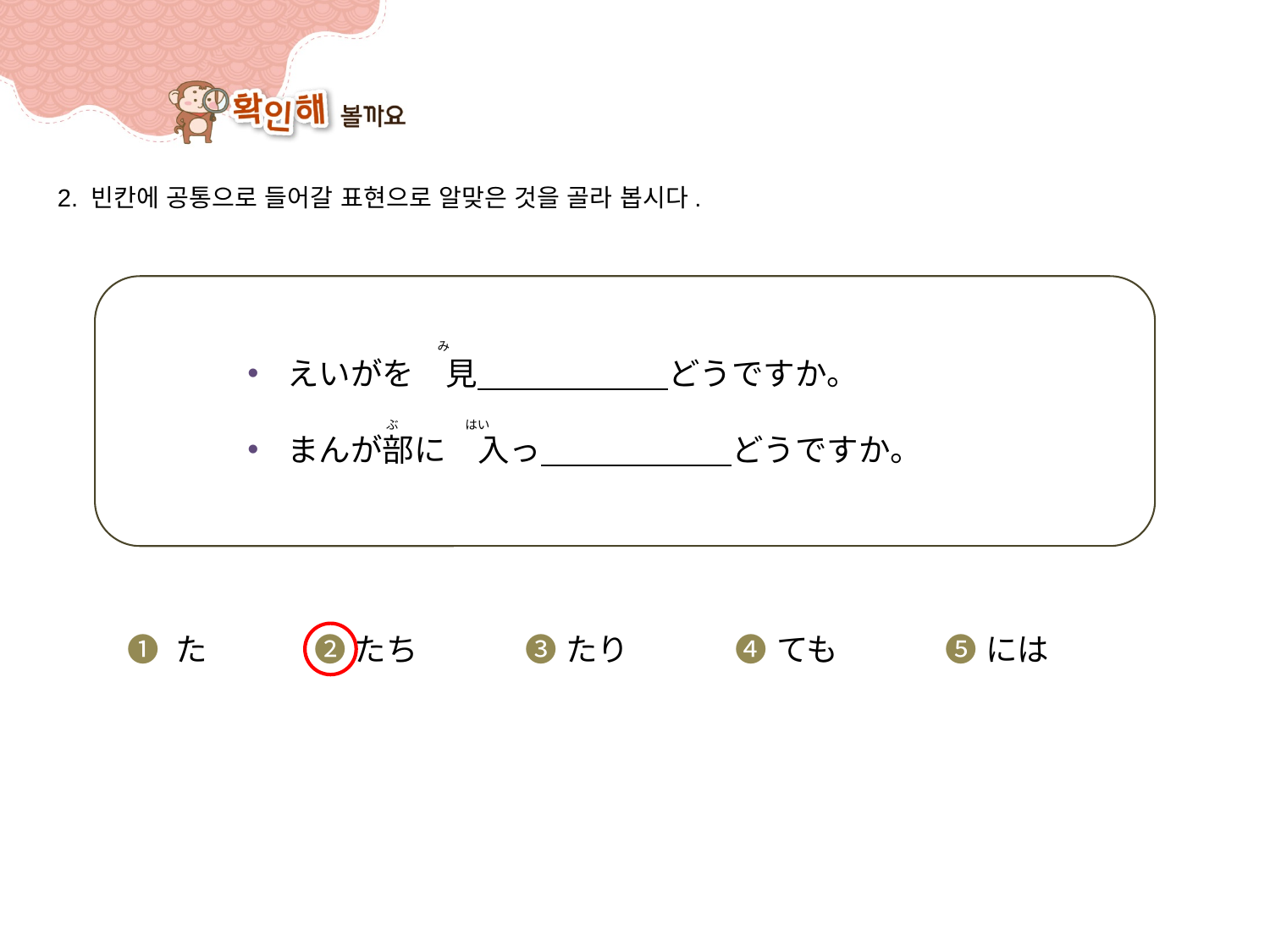

2. 빈칸에 공통으로 들어갈 표현으로 알맞은 것을 골라 봅시다.
えいがを　見　　　　　　どうですか。

まんが部に　入っ　　　　　　どうですか。
み
はい
ぶ
➊ た            ➋ たち            ➌ たり            ➍ ても            ➎ には